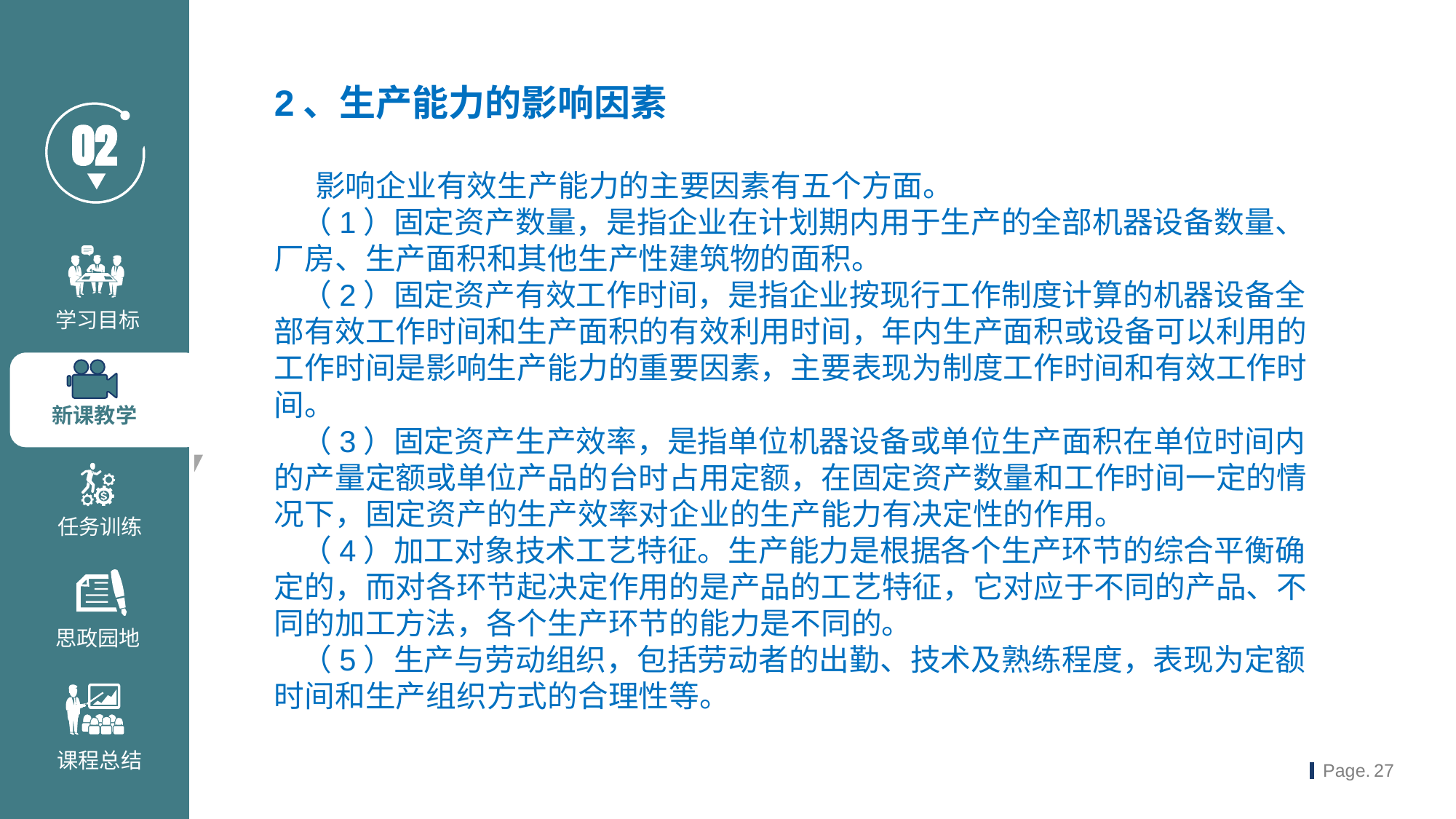

2、生产能力的影响因素

     影响企业有效生产能力的主要因素有五个方面。
   （1）固定资产数量，是指企业在计划期内用于生产的全部机器设备数量、厂房、生产面积和其他生产性建筑物的面积。
   （2）固定资产有效工作时间，是指企业按现行工作制度计算的机器设备全部有效工作时间和生产面积的有效利用时间，年内生产面积或设备可以利用的工作时间是影响生产能力的重要因素，主要表现为制度工作时间和有效工作时间。
   （3）固定资产生产效率，是指单位机器设备或单位生产面积在单位时间内的产量定额或单位产品的台时占用定额，在固定资产数量和工作时间一定的情况下，固定资产的生产效率对企业的生产能力有决定性的作用。
   （4）加工对象技术工艺特征。生产能力是根据各个生产环节的综合平衡确定的，而对各环节起决定作用的是产品的工艺特征，它对应于不同的产品、不同的加工方法，各个生产环节的能力是不同的。
   （5）生产与劳动组织，包括劳动者的出勤、技术及熟练程度，表现为定额时间和生产组织方式的合理性等。